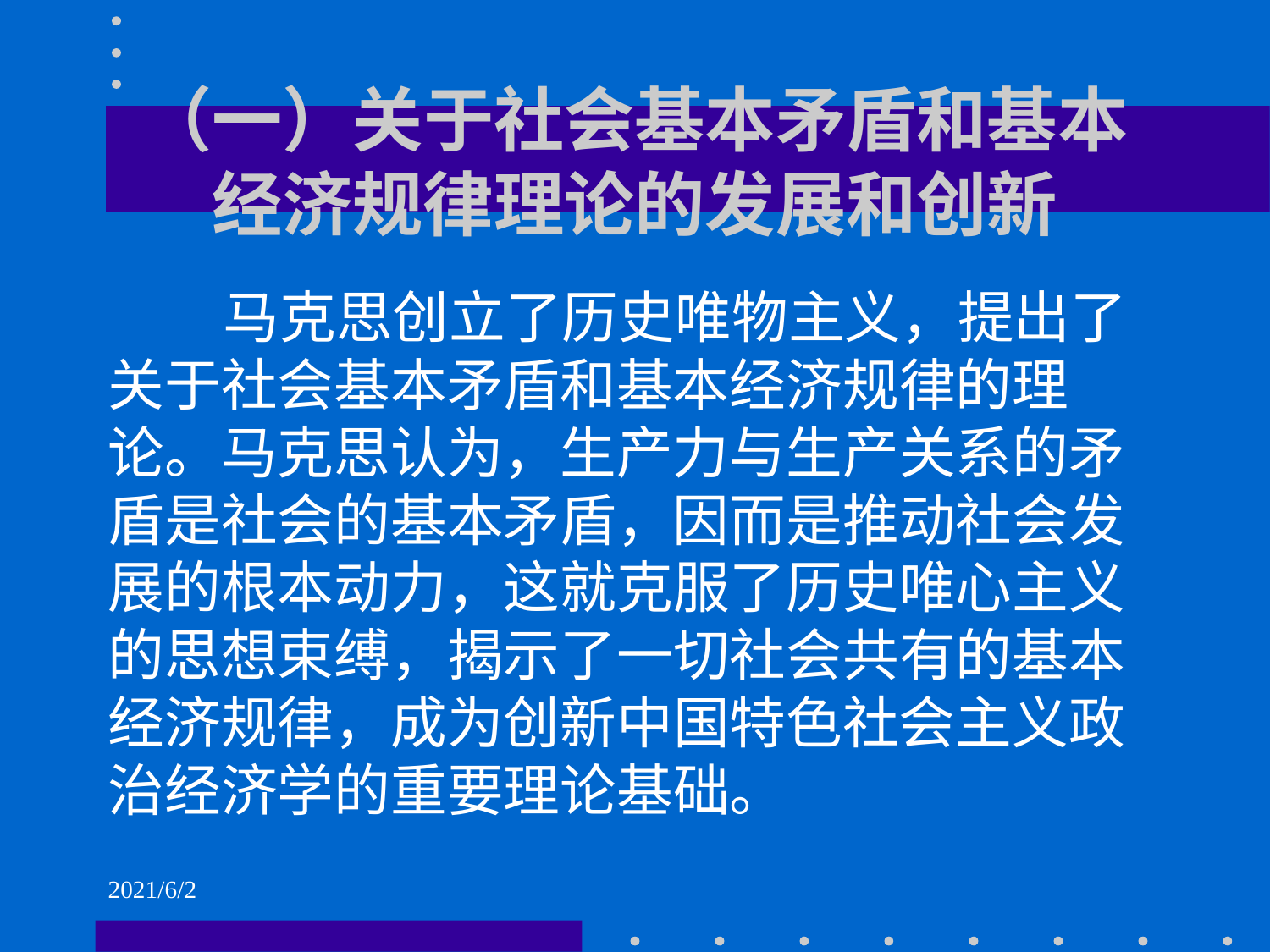

# （一）关于社会基本矛盾和基本经济规律理论的发展和创新
        马克思创立了历史唯物主义，提出了关于社会基本矛盾和基本经济规律的理论。马克思认为，生产力与生产关系的矛盾是社会的基本矛盾，因而是推动社会发展的根本动力，这就克服了历史唯心主义的思想束缚，揭示了一切社会共有的基本经济规律，成为创新中国特色社会主义政治经济学的重要理论基础。

2021/6/2